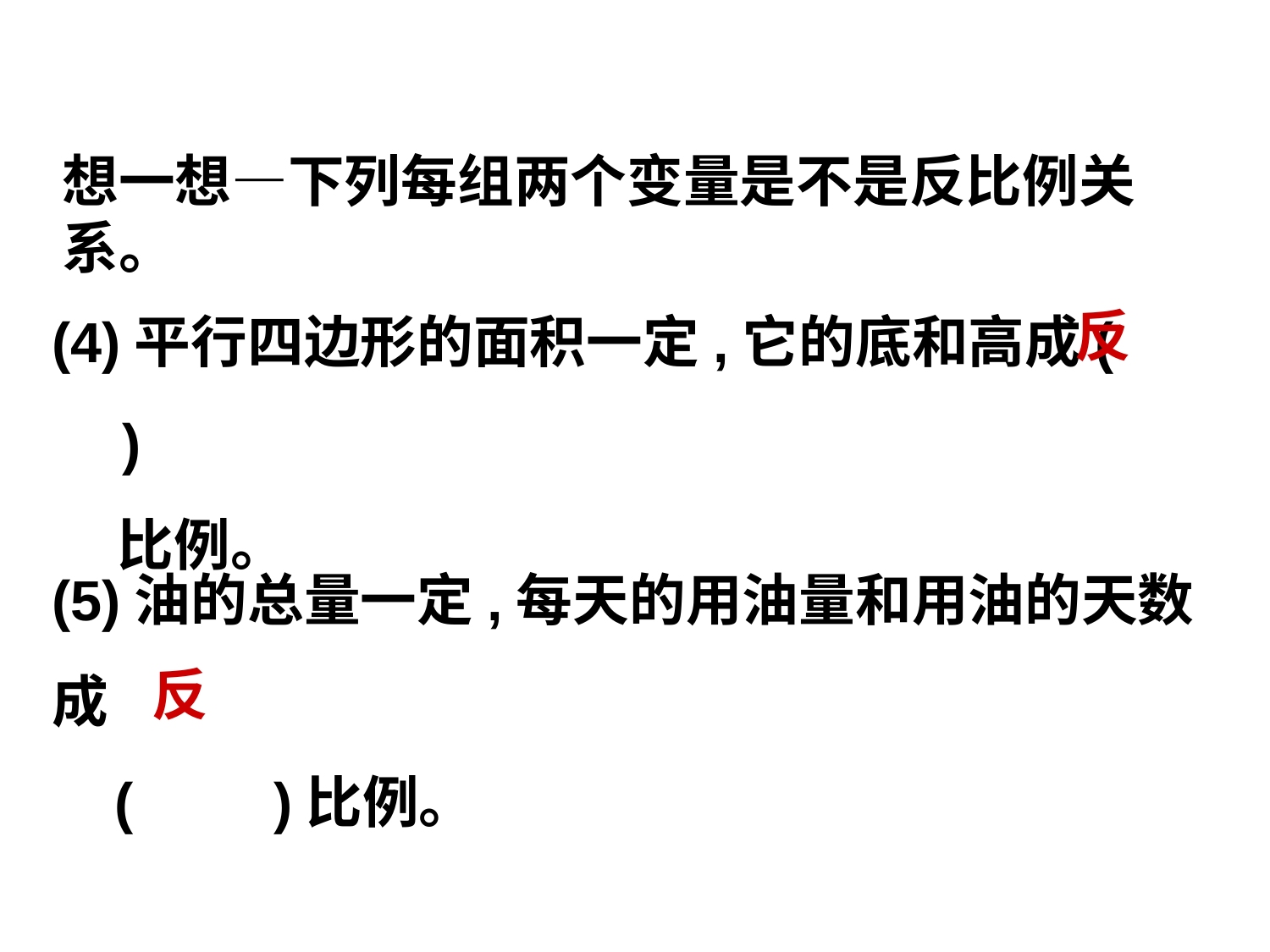

想一想—下列每组两个变量是不是反比例关系。
(4)平行四边形的面积一定,它的底和高成(　　)
    比例。
反
(5)油的总量一定,每天的用油量和用油的天数成
    (　　)比例。
反